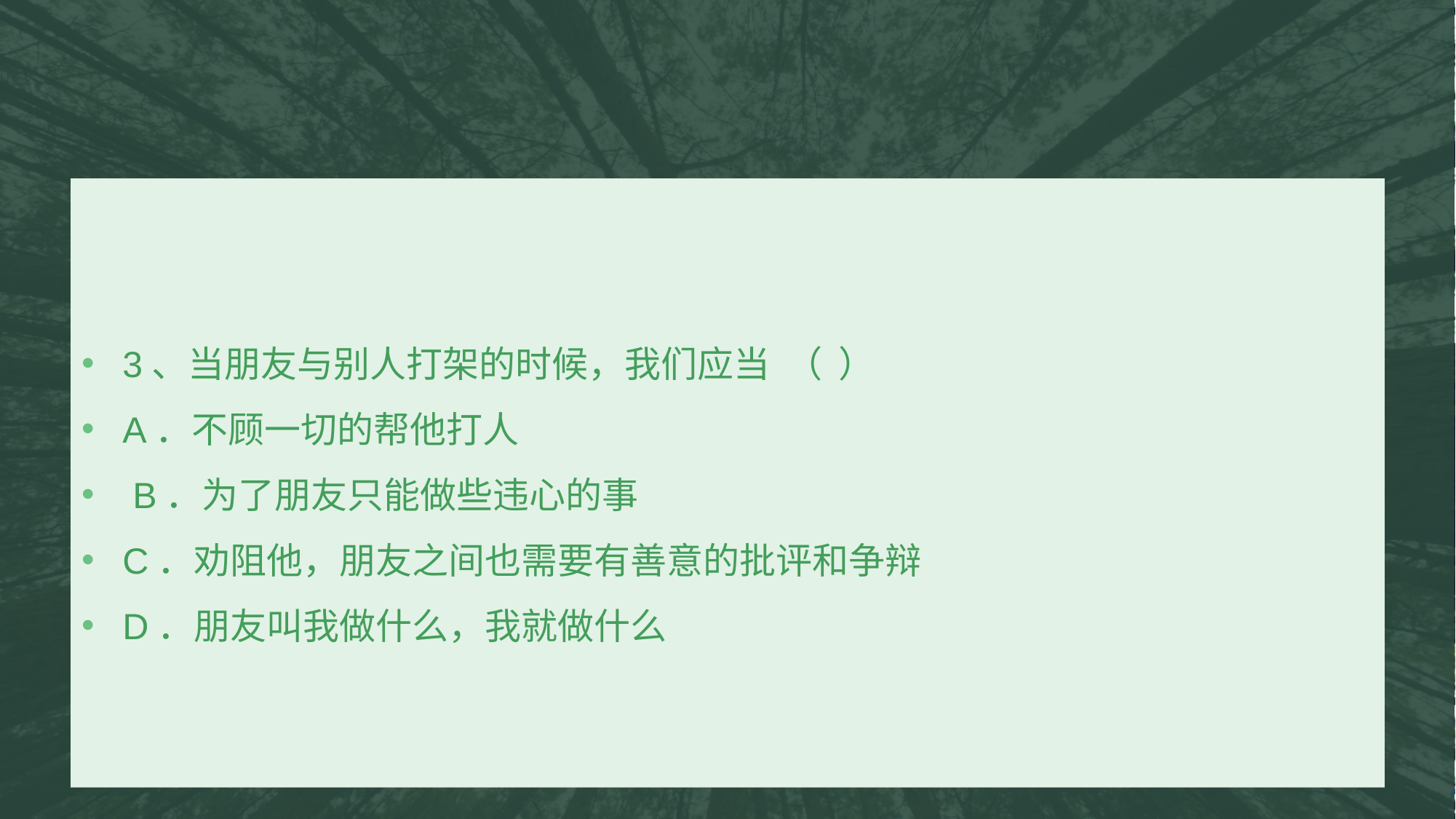

3、当朋友与别人打架的时候，我们应当  （  ）
A．不顾一切的帮他打人
 B．为了朋友只能做些违心的事
C．劝阻他，朋友之间也需要有善意的批评和争辩
D．朋友叫我做什么，我就做什么